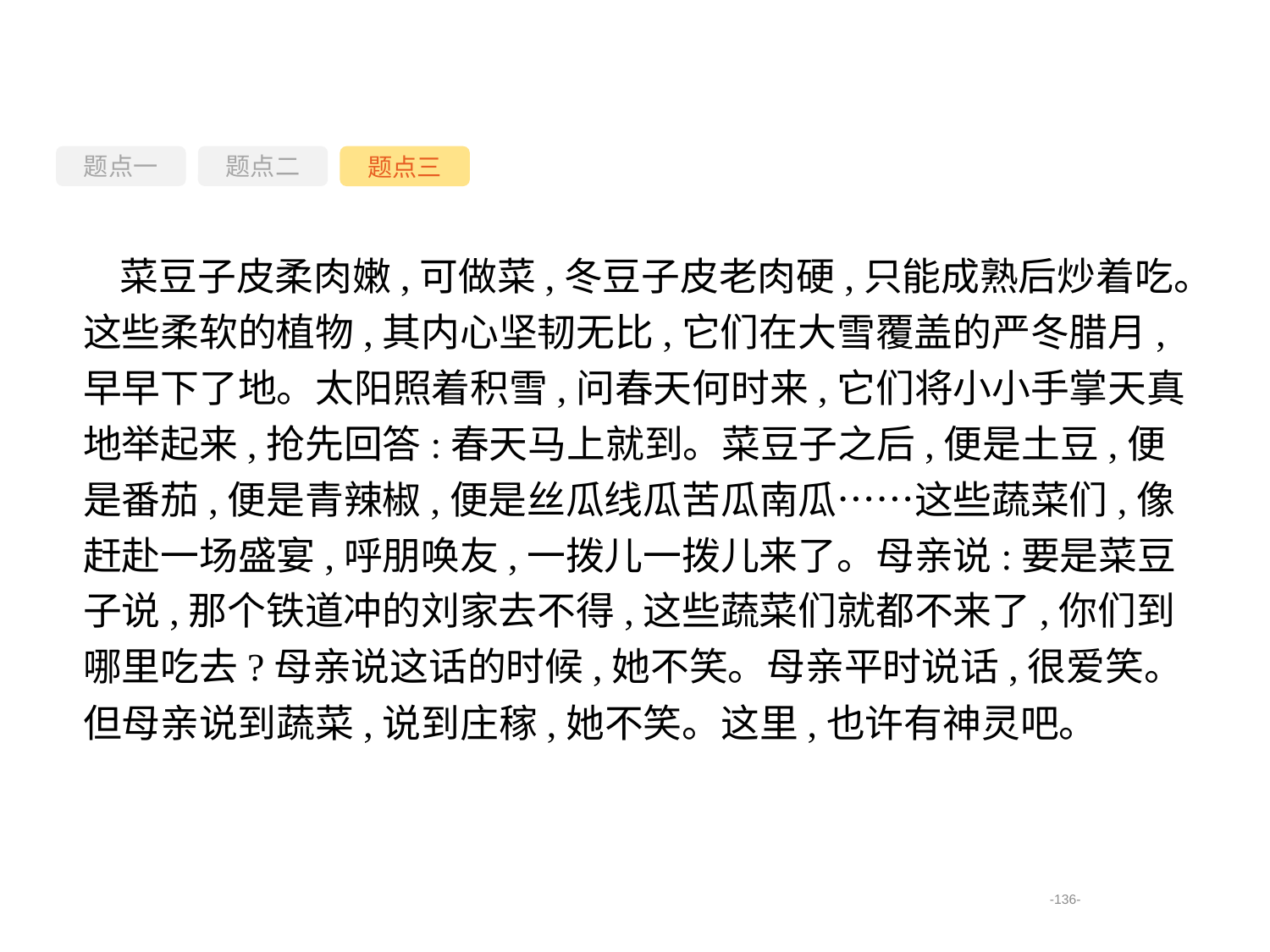

题点一
题点三
题点二
菜豆子皮柔肉嫩,可做菜,冬豆子皮老肉硬,只能成熟后炒着吃。这些柔软的植物,其内心坚韧无比,它们在大雪覆盖的严冬腊月,早早下了地。太阳照着积雪,问春天何时来,它们将小小手掌天真地举起来,抢先回答:春天马上就到。菜豆子之后,便是土豆,便是番茄,便是青辣椒,便是丝瓜线瓜苦瓜南瓜……这些蔬菜们,像赶赴一场盛宴,呼朋唤友,一拨儿一拨儿来了。母亲说:要是菜豆子说,那个铁道冲的刘家去不得,这些蔬菜们就都不来了,你们到哪里吃去?母亲说这话的时候,她不笑。母亲平时说话,很爱笑。但母亲说到蔬菜,说到庄稼,她不笑。这里,也许有神灵吧。
-136-